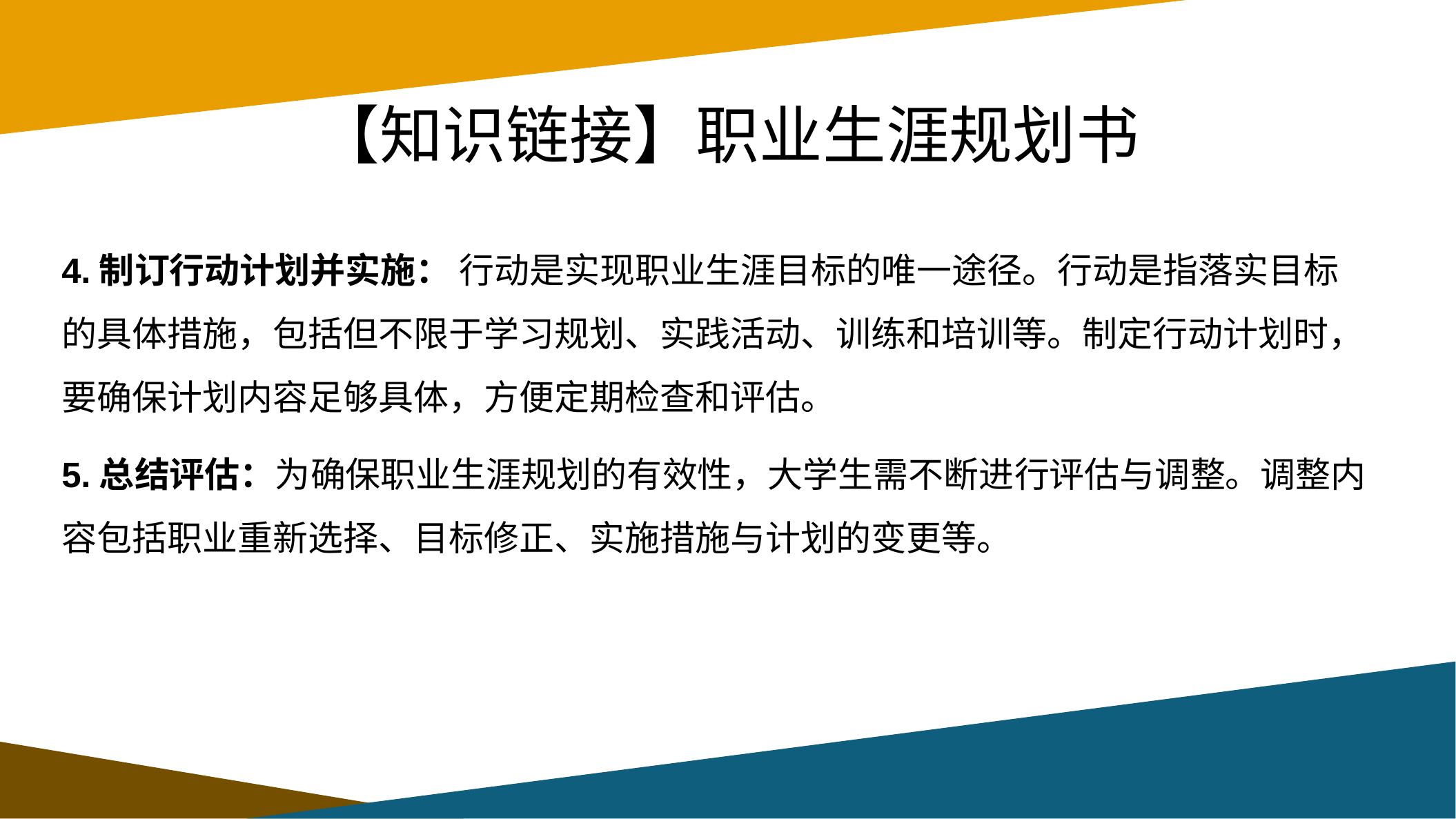

# 【知识链接】职业生涯规划书
4.制订行动计划并实施： 行动是实现职业生涯目标的唯一途径。行动是指落实目标的具体措施，包括但不限于学习规划、实践活动、训练和培训等。制定行动计划时，要确保计划内容足够具体，方便定期检查和评估。
5.总结评估：为确保职业生涯规划的有效性，大学生需不断进行评估与调整。调整内容包括职业重新选择、目标修正、实施措施与计划的变更等。